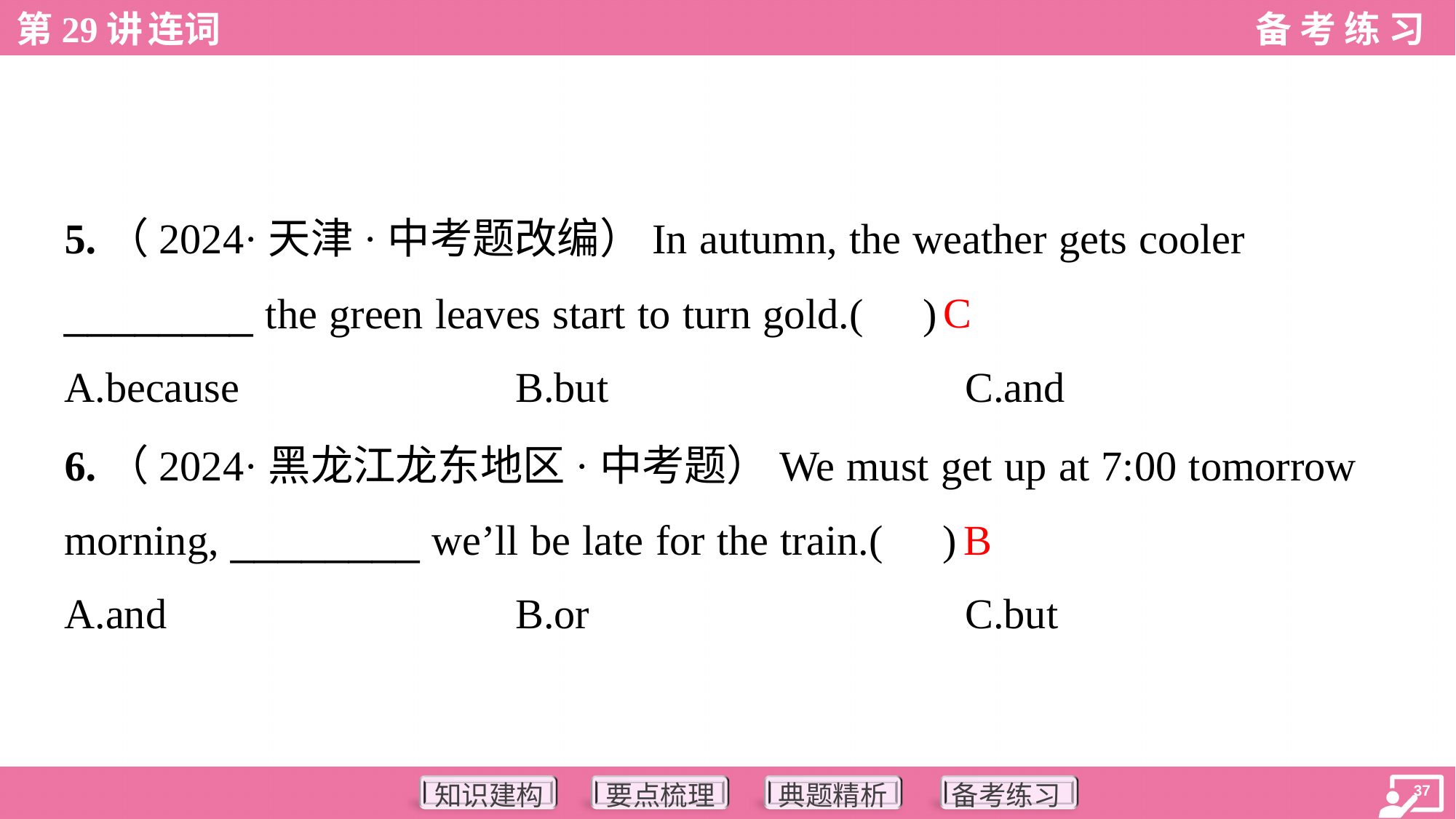

5.（2024·天津·中考题改编）In autumn, the weather gets cooler
________ the green leaves start to turn gold.(     )
C
A.because	B.but	C.and
6.（2024·黑龙江龙东地区·中考题）We must get up at 7:00 tomorrow
morning, ________ we’ll be late for the train.(     )
B
A.and	B.or	C.but